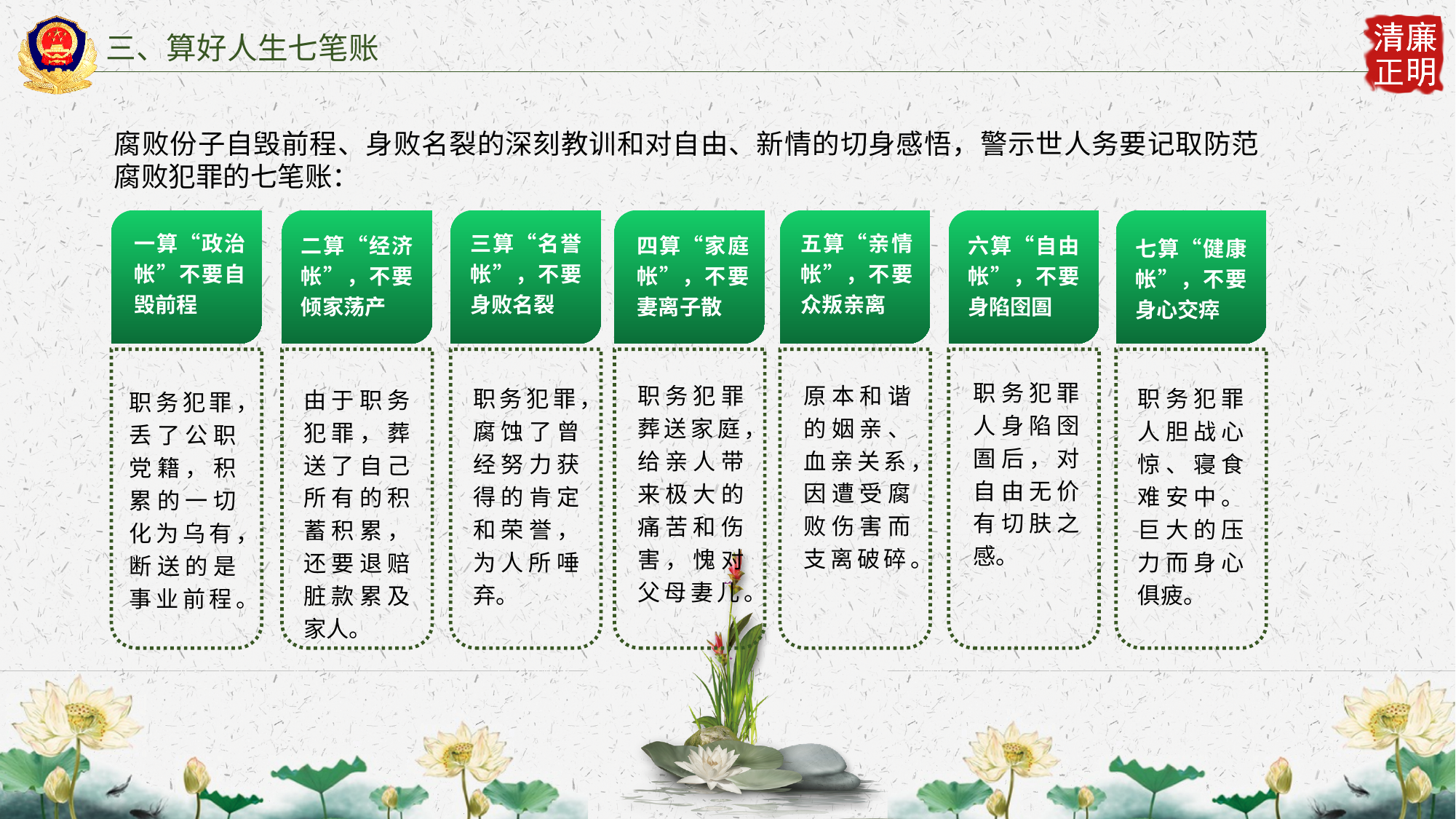

三、算好人生七笔账
腐败份子自毁前程、身败名裂的深刻教训和对自由、新情的切身感悟，警示世人务要记取防范腐败犯罪的七笔账：

一算“政治帐”不要自毁前程
三算“名誉帐”，不要身败名裂
五算“亲情帐”，不要众叛亲离
二算“经济帐”，不要倾家荡产
四算“家庭帐”，不要妻离子散
六算“自由帐”，不要身陷囹圄
七算“健康帐”，不要身心交瘁

职务犯罪人身陷囹圄后，对自由无价有切肤之感。
原本和谐的姻亲、血亲关系，因遭受腐败伤害而支离破碎。
职务犯罪葬送家庭，给亲人带来极大的痛苦和伤害，愧对父母妻儿。
职务犯罪，腐蚀了曾经努力获得的肯定和荣誉，为人所唾弃。
职务犯罪人胆战心惊、寝食难安中。巨大的压力而身心俱疲。
由于职务犯罪，葬送了自己所有的积蓄积累，还要退赔脏款累及家人。
职务犯罪，丢了公职党籍，积累的一切化为乌有，断送的是事业前程。